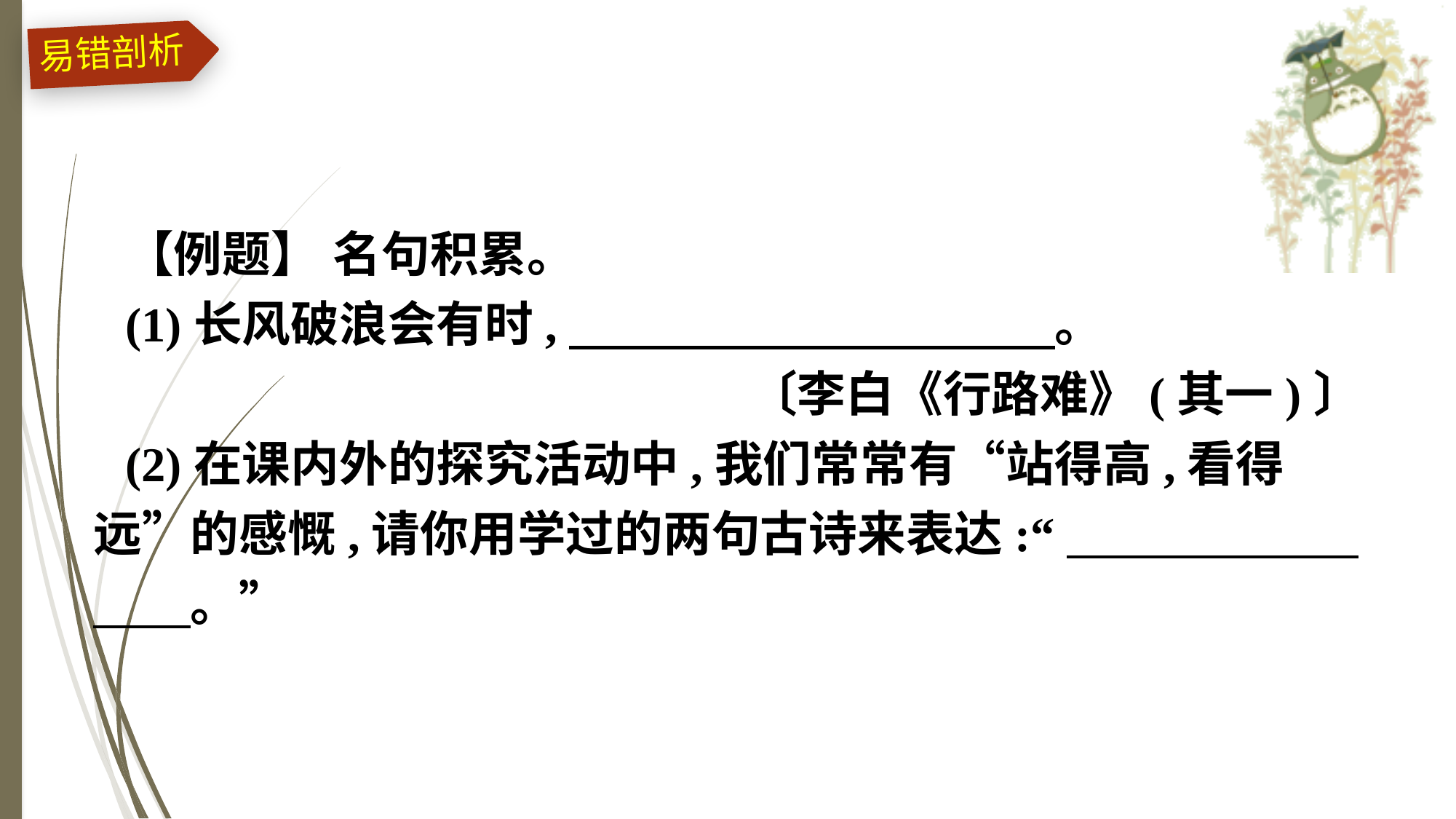

易错剖析
【例题】 名句积累。
(1)长风破浪会有时,　　　　　　　　　　。
〔李白《行路难》(其一)〕
(2)在课内外的探究活动中,我们常常有“站得高,看得远”的感慨,请你用学过的两句古诗来表达:“　　　　　　　　。”